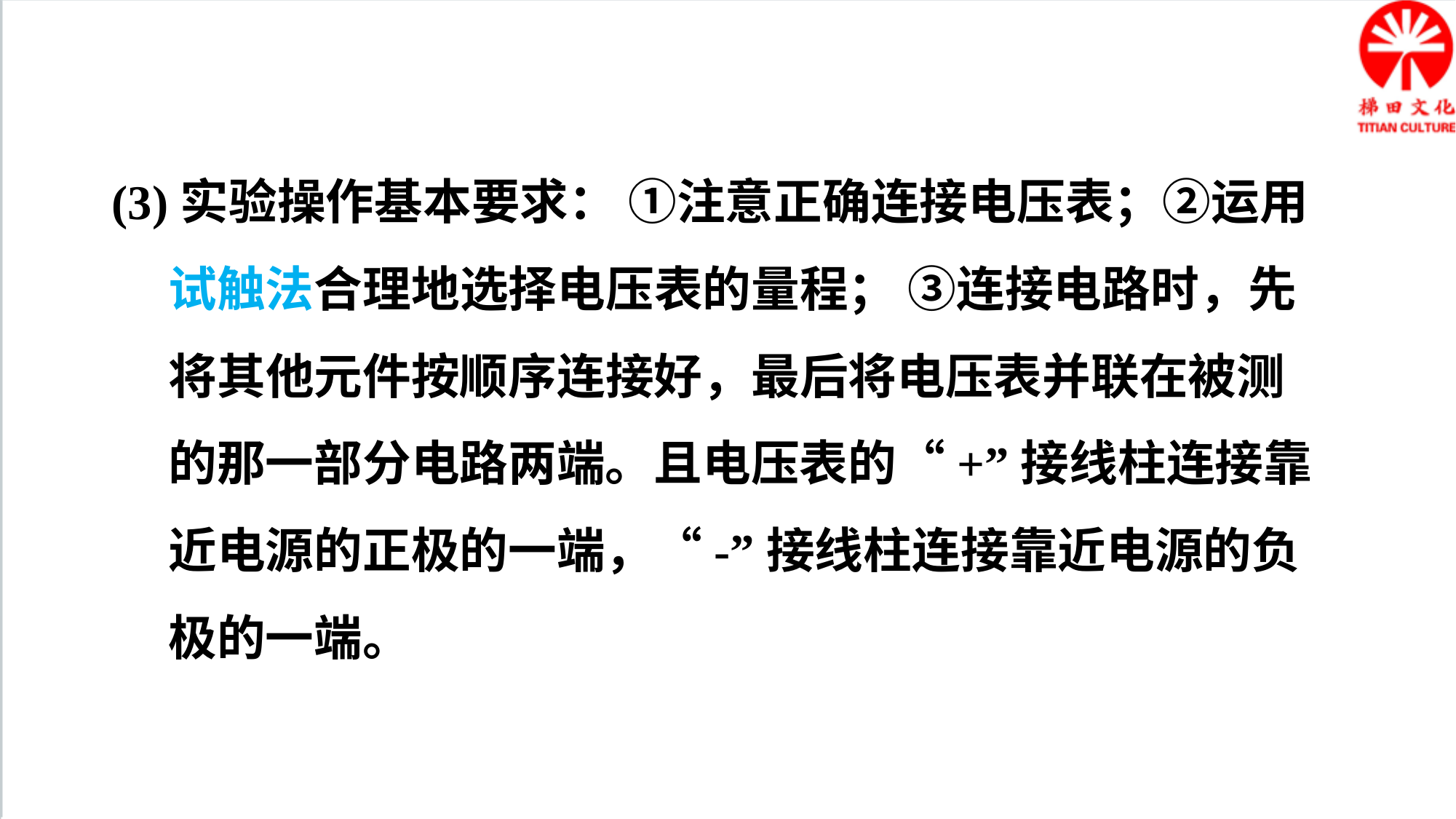

(3)实验操作基本要求： ①注意正确连接电压表；②运用试触法合理地选择电压表的量程； ③连接电路时，先将其他元件按顺序连接好，最后将电压表并联在被测的那一部分电路两端。且电压表的“+”接线柱连接靠近电源的正极的一端，“-”接线柱连接靠近电源的负极的一端。